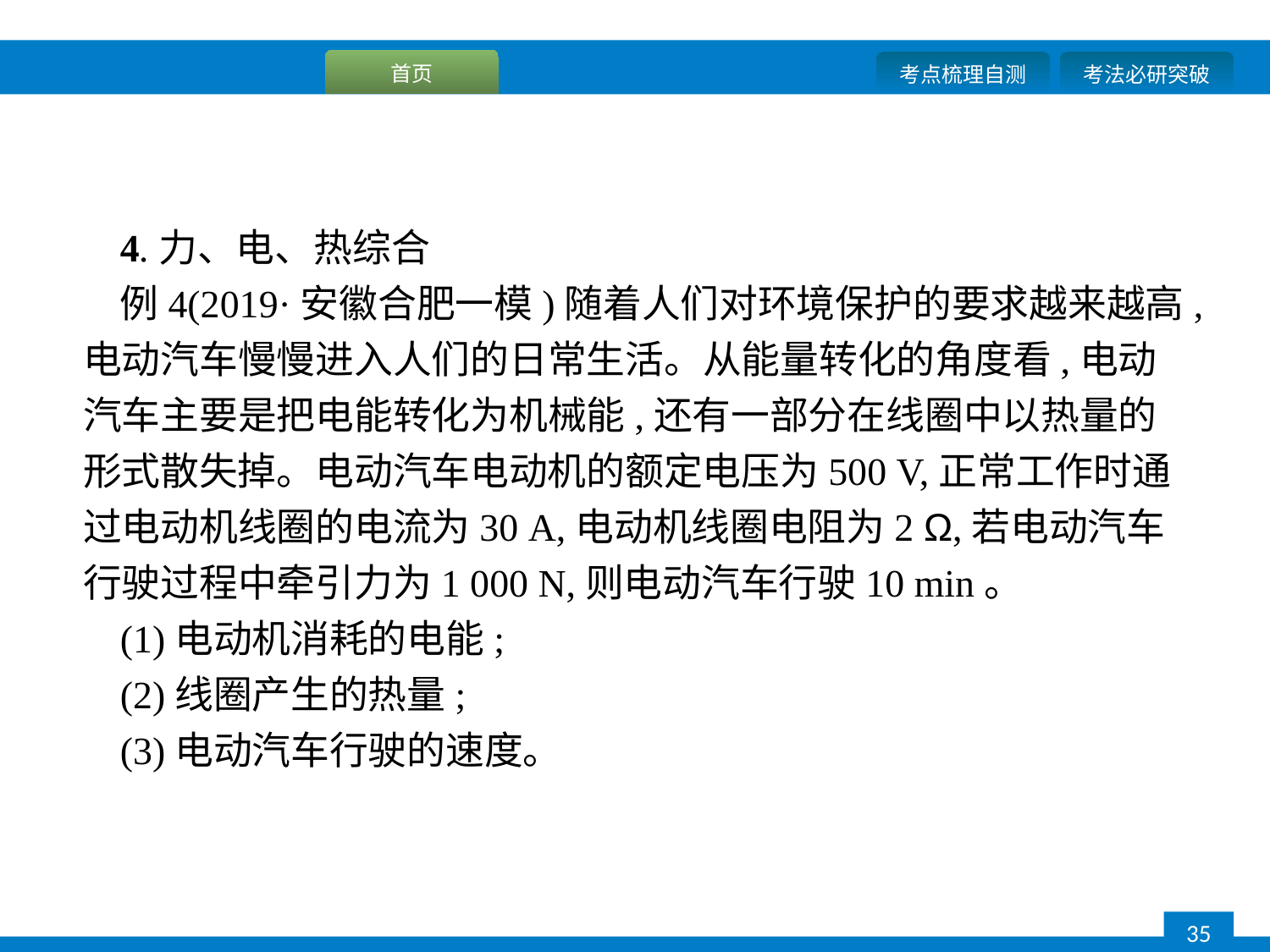

4.力、电、热综合
例4(2019·安徽合肥一模)随着人们对环境保护的要求越来越高,电动汽车慢慢进入人们的日常生活。从能量转化的角度看,电动汽车主要是把电能转化为机械能,还有一部分在线圈中以热量的形式散失掉。电动汽车电动机的额定电压为500 V,正常工作时通过电动机线圈的电流为30 A,电动机线圈电阻为2 Ω,若电动汽车行驶过程中牵引力为1 000 N,则电动汽车行驶10 min。
(1)电动机消耗的电能;
(2)线圈产生的热量;
(3)电动汽车行驶的速度。